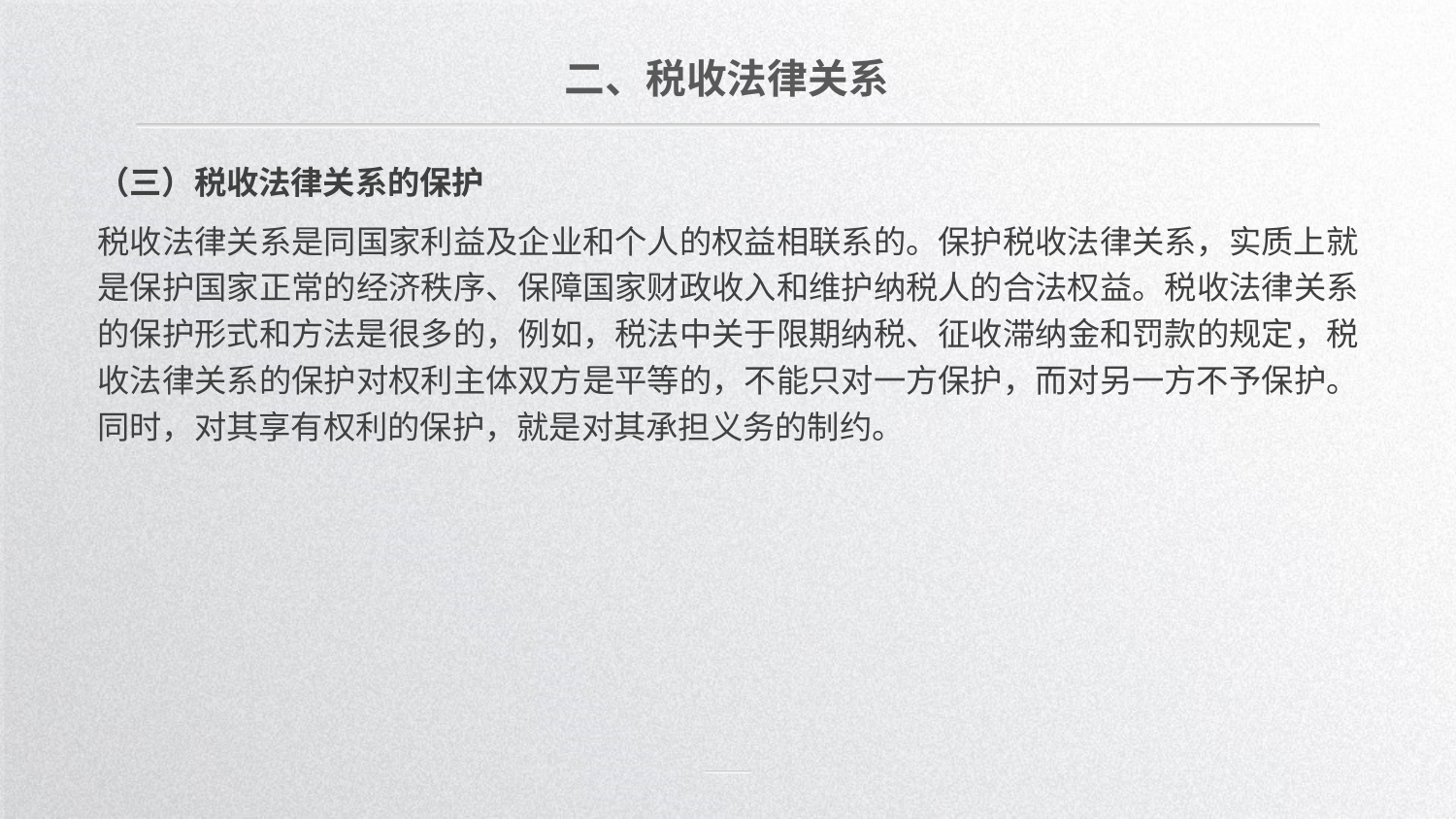

二、税收法律关系
（三）税收法律关系的保护
税收法律关系是同国家利益及企业和个人的权益相联系的。保护税收法律关系，实质上就是保护国家正常的经济秩序、保障国家财政收入和维护纳税人的合法权益。税收法律关系的保护形式和方法是很多的，例如，税法中关于限期纳税、征收滞纳金和罚款的规定，税收法律关系的保护对权利主体双方是平等的，不能只对一方保护，而对另一方不予保护。同时，对其享有权利的保护，就是对其承担义务的制约。